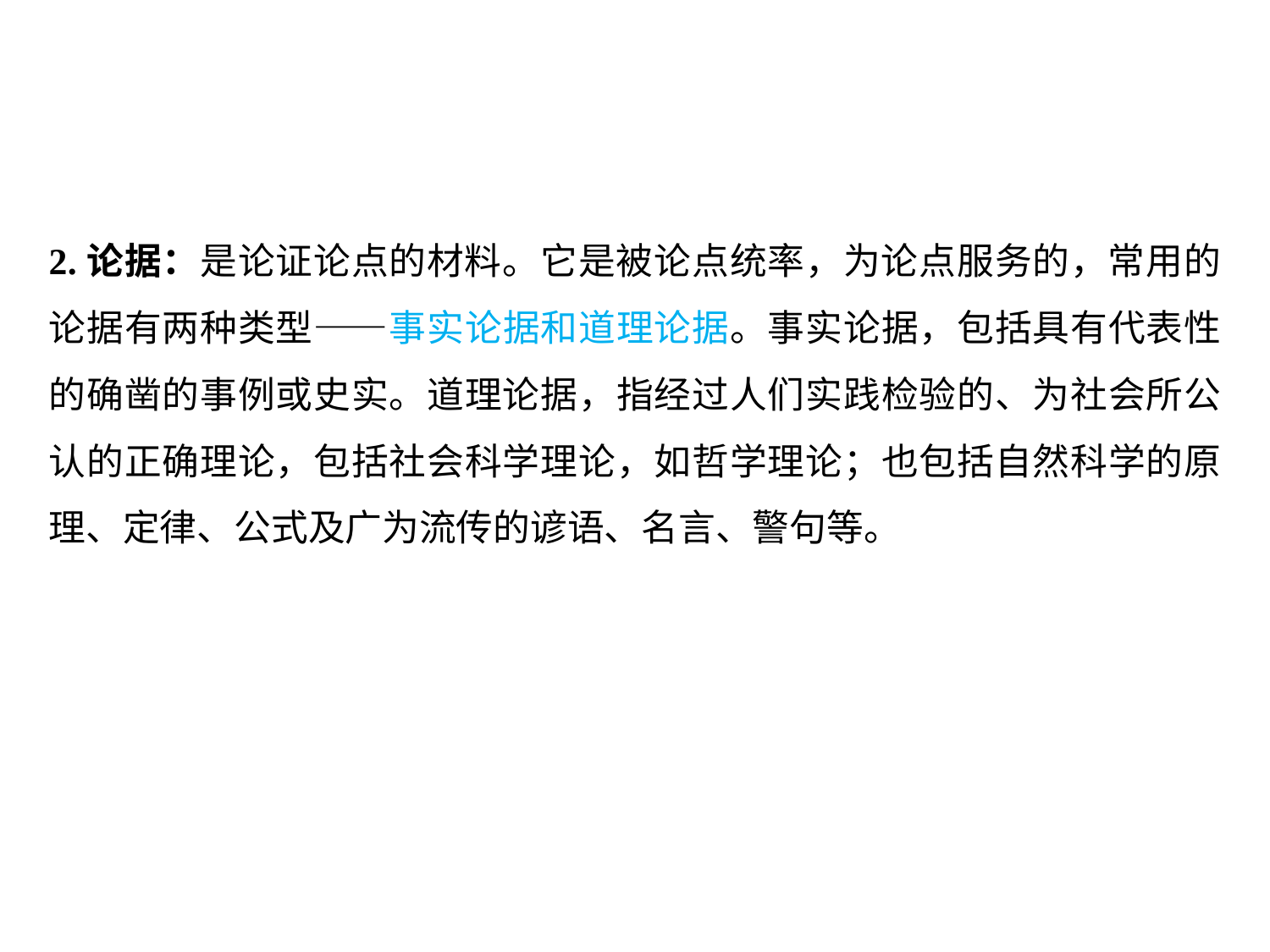

2.论据：是论证论点的材料。它是被论点统率，为论点服务的，常用的论据有两种类型——事实论据和道理论据。事实论据，包括具有代表性的确凿的事例或史实。道理论据，指经过人们实践检验的、为社会所公认的正确理论，包括社会科学理论，如哲学理论；也包括自然科学的原理、定律、公式及广为流传的谚语、名言、警句等。